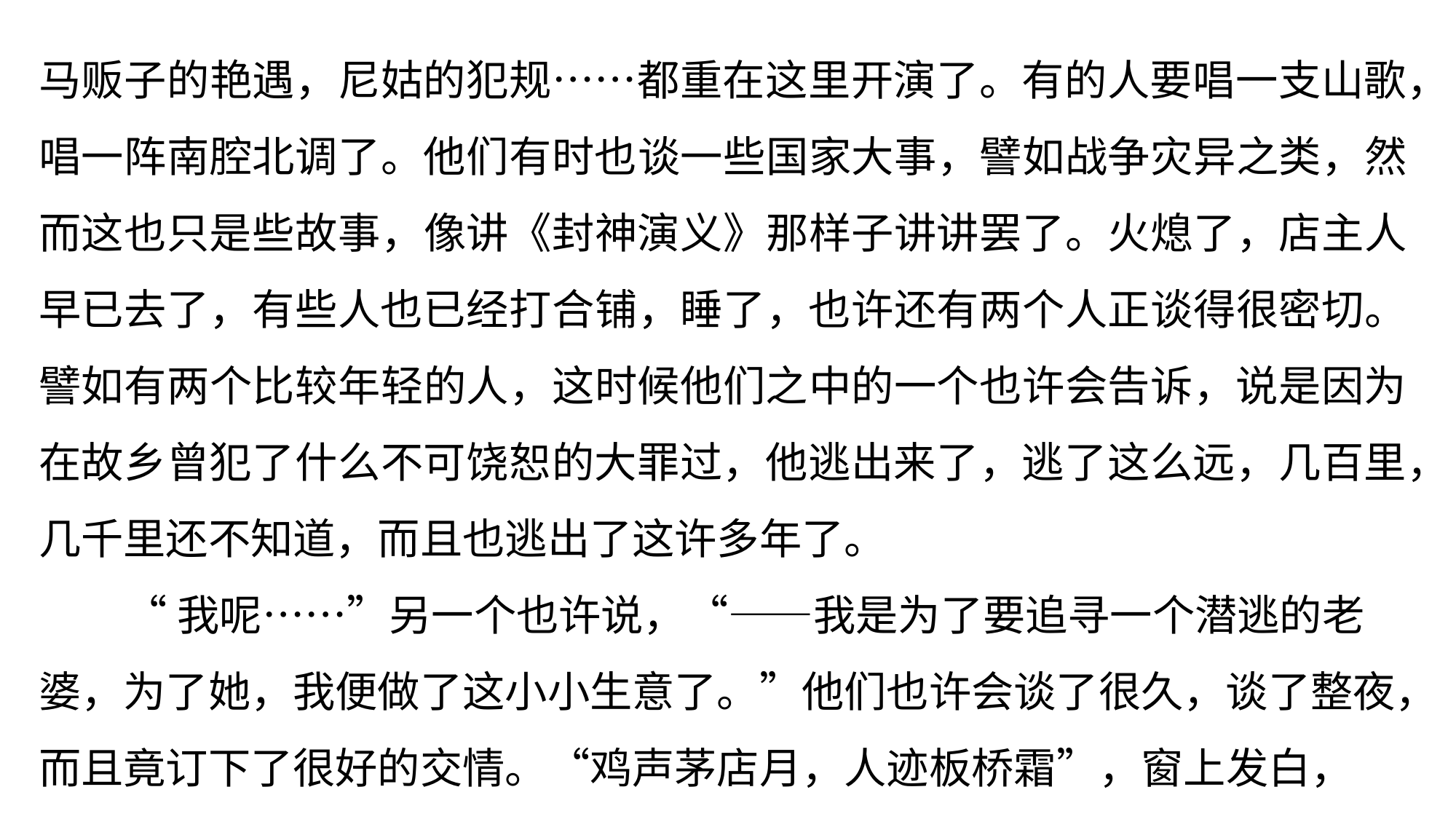

马贩子的艳遇，尼姑的犯规……都重在这里开演了。有的人要唱一支山歌，唱一阵南腔北调了。他们有时也谈一些国家大事，譬如战争灾异之类，然而这也只是些故事，像讲《封神演义》那样子讲讲罢了。火熄了，店主人早已去了，有些人也已经打合铺，睡了，也许还有两个人正谈得很密切。譬如有两个比较年轻的人，这时候他们之中的一个也许会告诉，说是因为在故乡曾犯了什么不可饶恕的大罪过，他逃出来了，逃了这么远，几百里，几千里还不知道，而且也逃出了这许多年了。
“我呢……”另一个也许说，“——我是为了要追寻一个潜逃的老婆，为了她，我便做了这小小生意了。”他们也许会谈了很久，谈了整夜，而且竟订下了很好的交情。“鸡声茅店月，人迹板桥霜”，窗上发白，